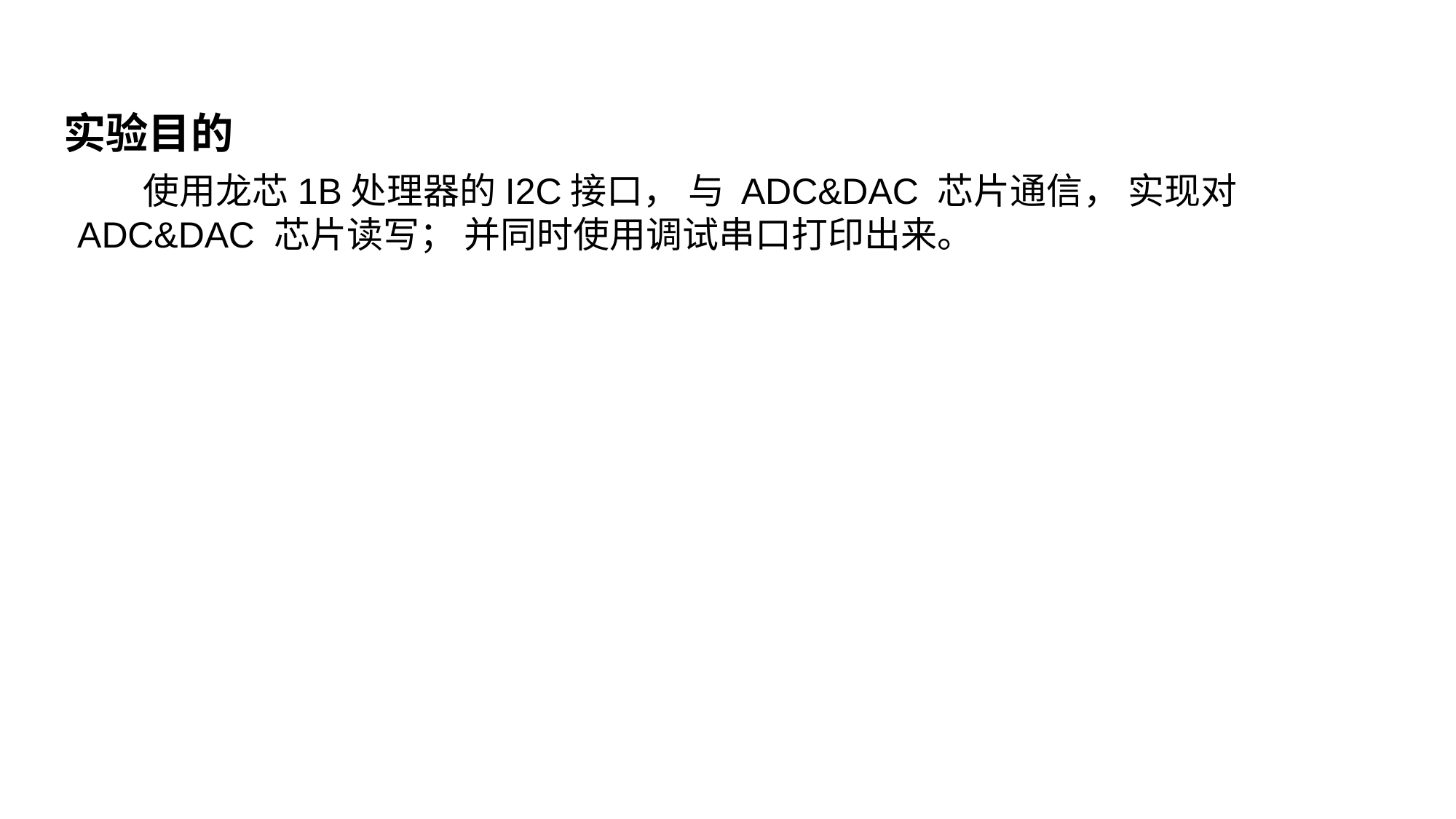

实验目的
       使用龙芯1B处理器的I2C接口， 与 ADC&DAC 芯片通信， 实现对 ADC&DAC 芯片读写； 并同时使用调试串口打印出来。